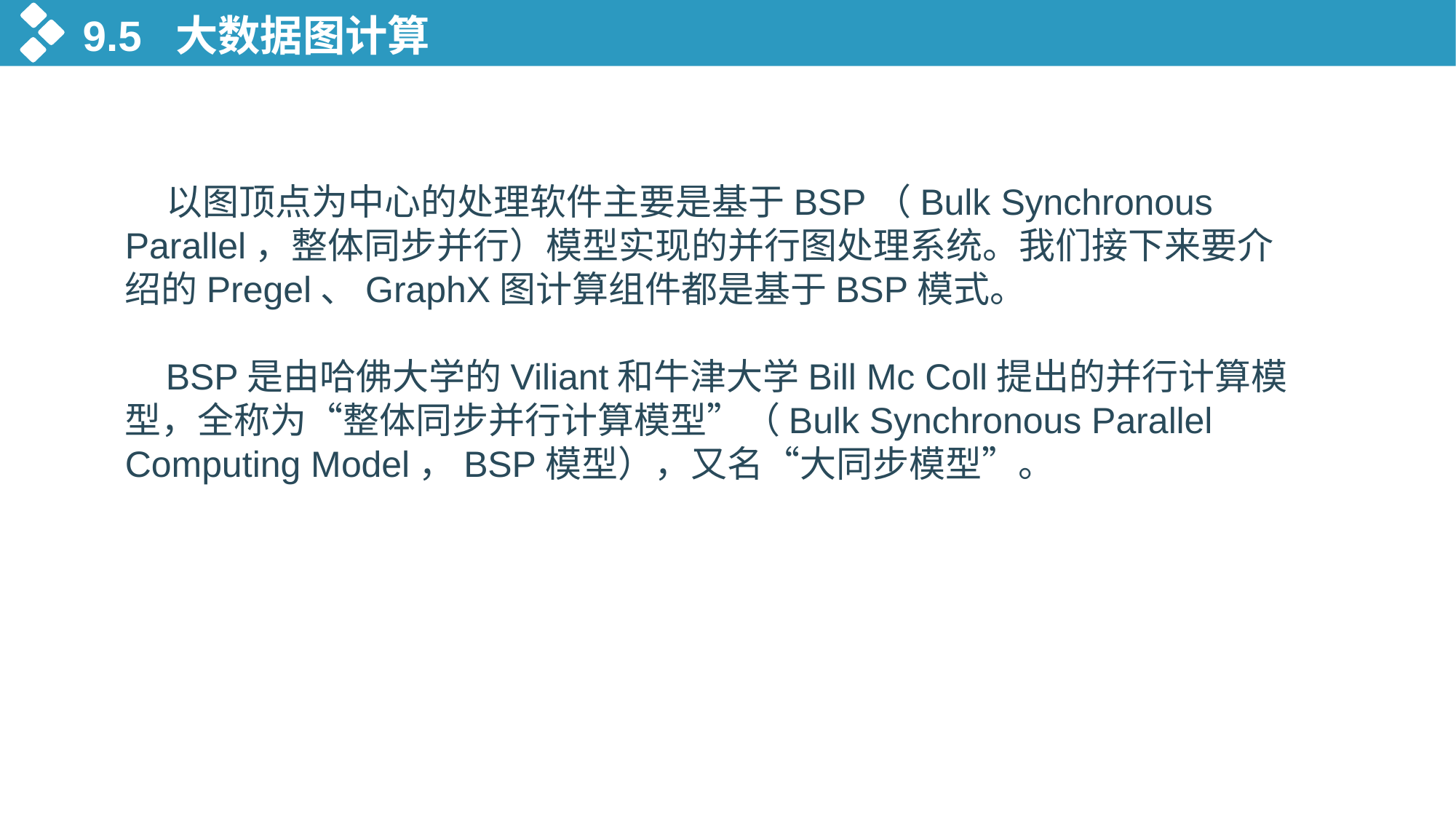

9.5  大数据图计算

    以图顶点为中心的处理软件主要是基于BSP（Bulk Synchronous Parallel，整体同步并行）模型实现的并行图处理系统。我们接下来要介绍的Pregel、GraphX图计算组件都是基于BSP模式。

    BSP是由哈佛大学的Viliant和牛津大学Bill Mc Coll提出的并行计算模型，全称为“整体同步并行计算模型”（Bulk Synchronous Parallel Computing Model，BSP模型），又名“大同步模型”。